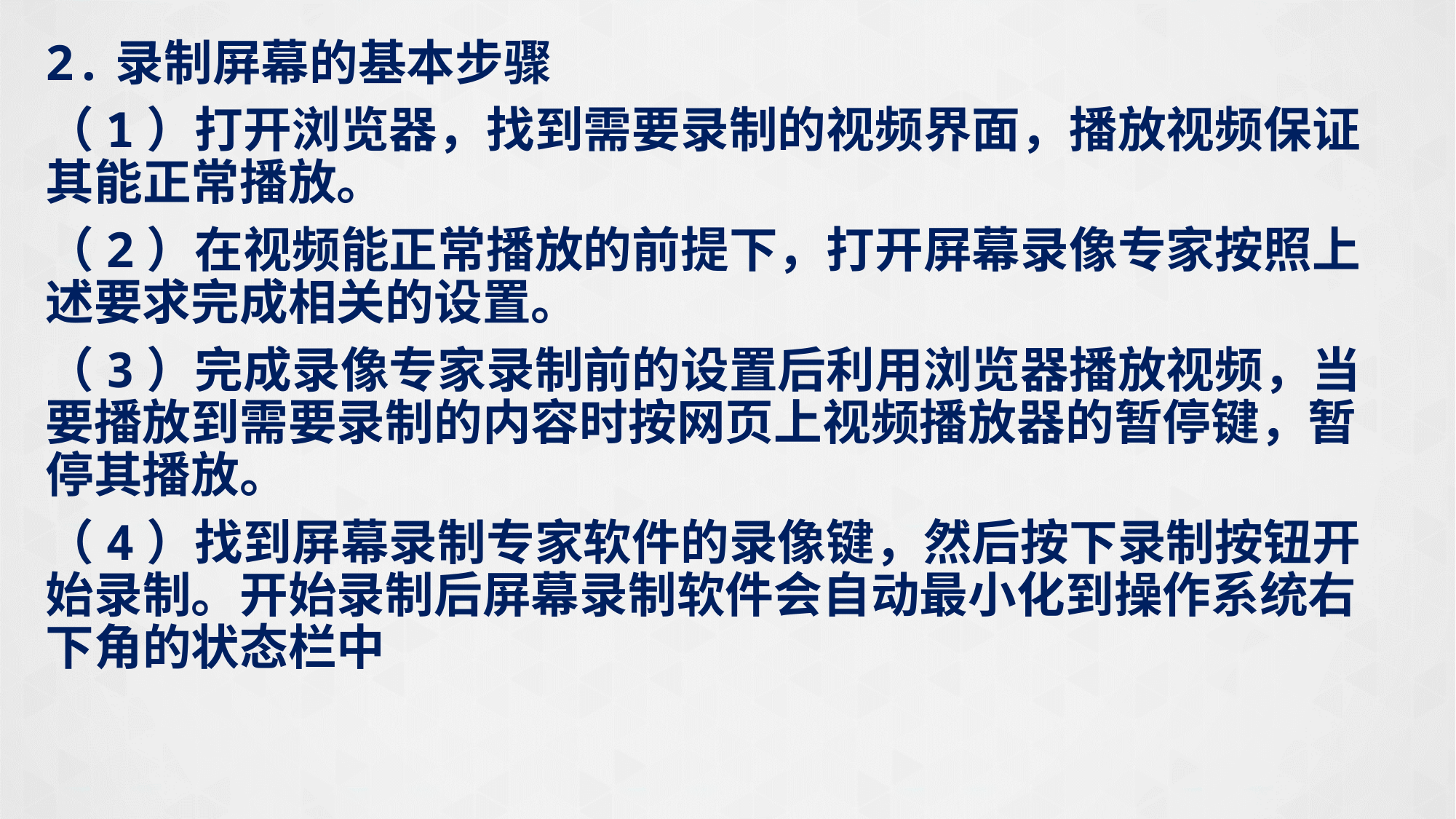

2.录制屏幕的基本步骤
（1）打开浏览器，找到需要录制的视频界面，播放视频保证其能正常播放。
（2）在视频能正常播放的前提下，打开屏幕录像专家按照上述要求完成相关的设置。
（3）完成录像专家录制前的设置后利用浏览器播放视频，当要播放到需要录制的内容时按网页上视频播放器的暂停键，暂停其播放。
（4）找到屏幕录制专家软件的录像键，然后按下录制按钮开始录制。开始录制后屏幕录制软件会自动最小化到操作系统右下角的状态栏中